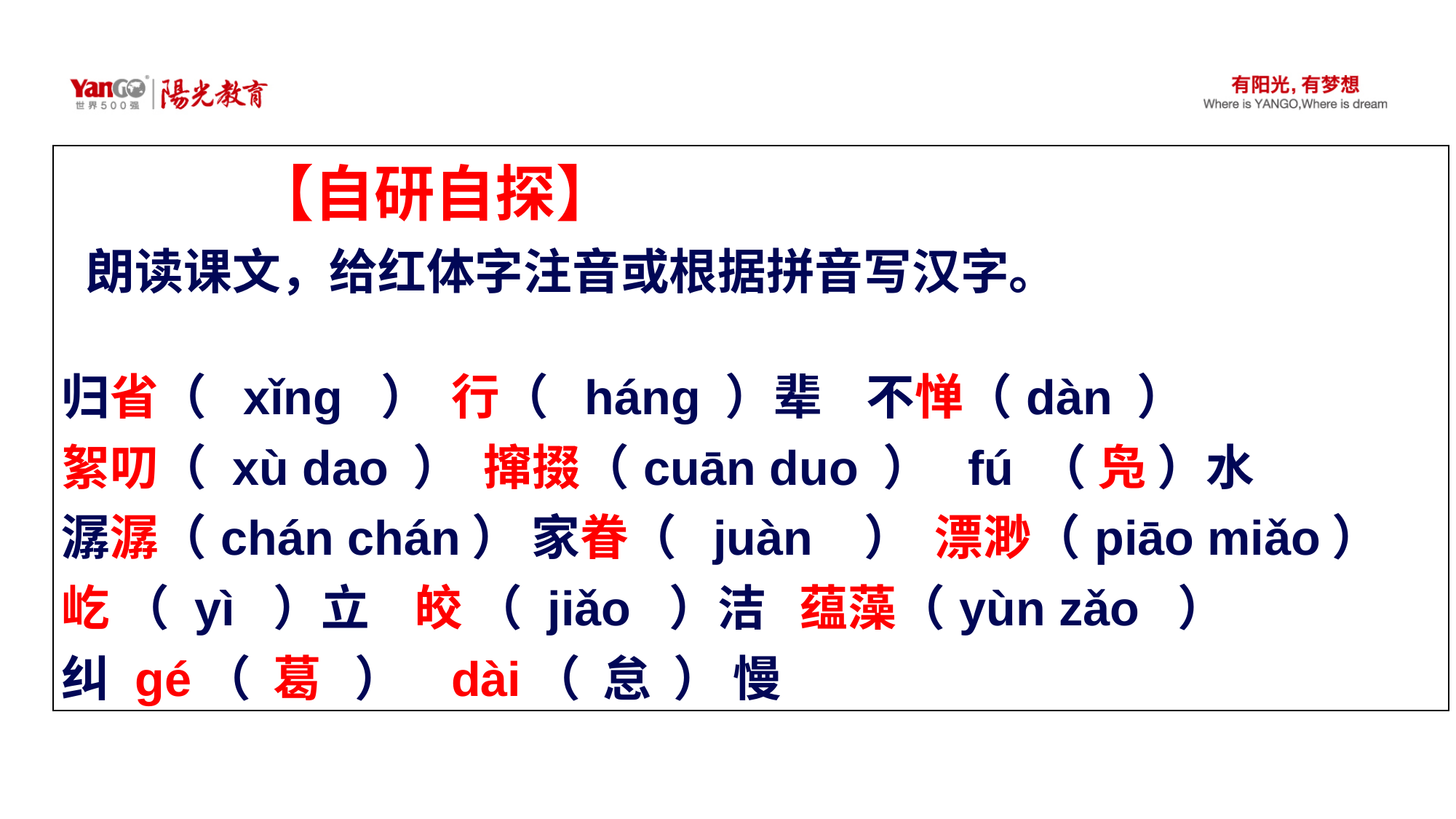

| 【自研自探】 朗读课文，给红体字注音或根据拼音写汉字。 归省（ xǐng ） 行（ háng ）辈 不惮（dàn ） 絮叨（ xù dao ） 撺掇（cuān duo ） fú （ 凫 ）水 潺潺（chán chán） 家眷（ juàn ） 漂渺（piāo miǎo） 屹 （ yì ）立 皎 （ jiǎo ）洁 蕴藻（yùn zǎo ） 纠 gé（ 葛 ） dài（ 怠 ） 慢 |
| --- |